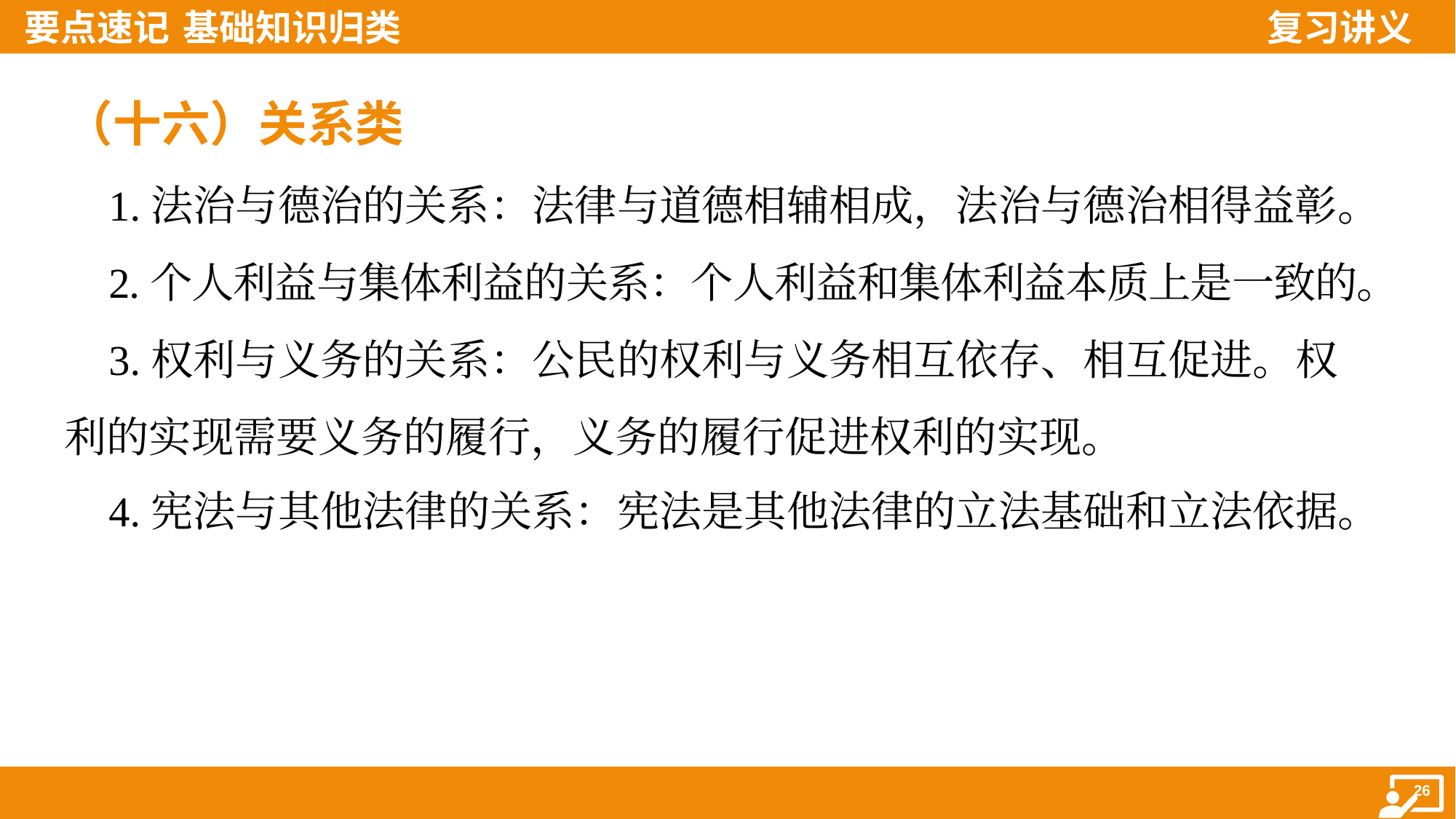

（十六）关系类
    1.法治与德治的关系：法律与道德相辅相成，法治与德治相得益彰。
    2.个人利益与集体利益的关系：个人利益和集体利益本质上是一致的。
    3.权利与义务的关系：公民的权利与义务相互依存、相互促进。权
利的实现需要义务的履行，义务的履行促进权利的实现。
    4.宪法与其他法律的关系：宪法是其他法律的立法基础和立法依据。